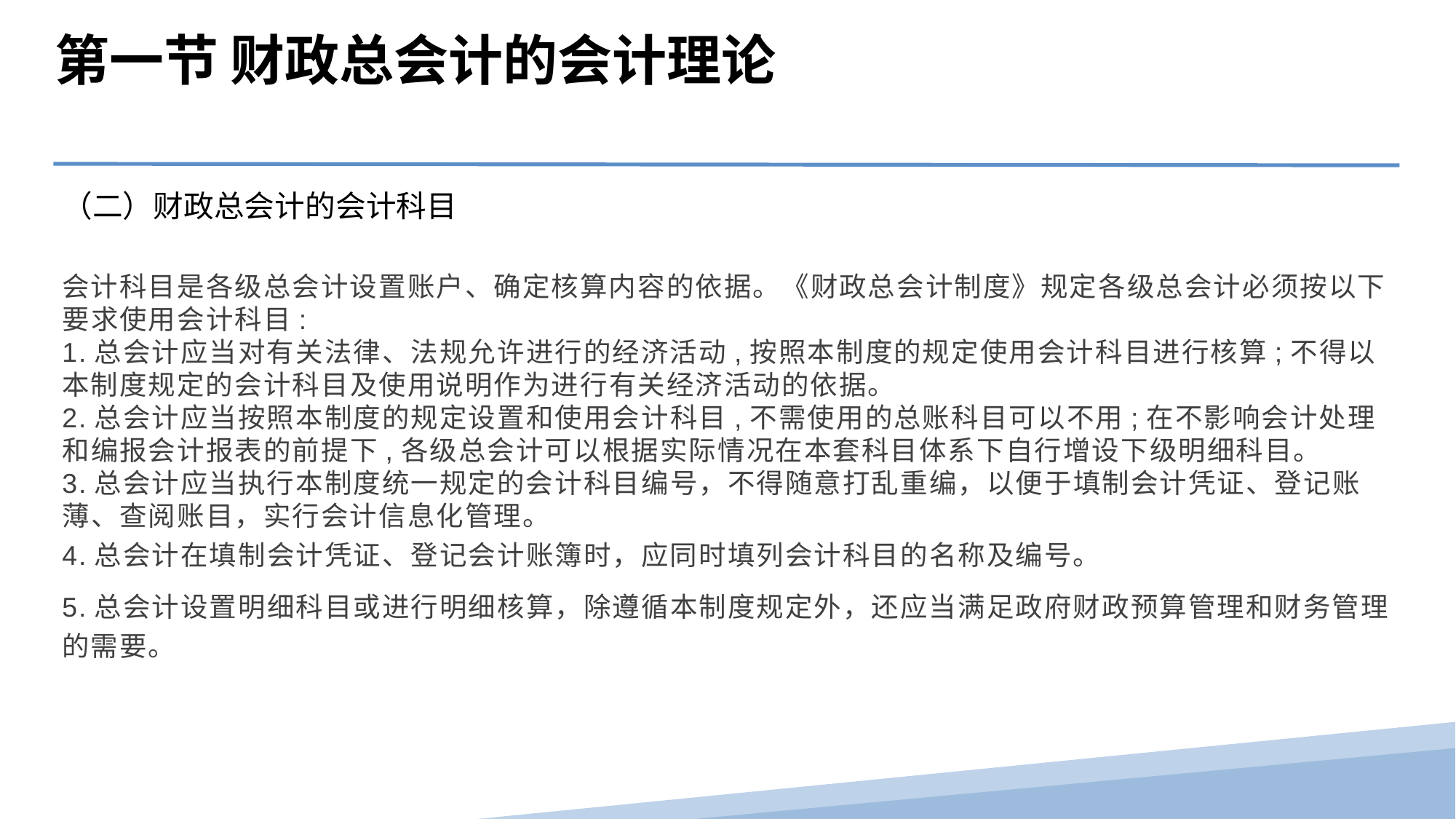

第一节 财政总会计的会计理论
（二）财政总会计的会计科目
会计科目是各级总会计设置账户、确定核算内容的依据。《财政总会计制度》规定各级总会计必须按以下要求使用会计科目:
1.总会计应当对有关法律、法规允许进行的经济活动,按照本制度的规定使用会计科目进行核算;不得以本制度规定的会计科目及使用说明作为进行有关经济活动的依据。
2.总会计应当按照本制度的规定设置和使用会计科目,不需使用的总账科目可以不用;在不影响会计处理和编报会计报表的前提下,各级总会计可以根据实际情况在本套科目体系下自行增设下级明细科目。
3.总会计应当执行本制度统一规定的会计科目编号，不得随意打乱重编，以便于填制会计凭证、登记账薄、查阅账目，实行会计信息化管理。
4.总会计在填制会计凭证、登记会计账簿时，应同时填列会计科目的名称及编号。
5.总会计设置明细科目或进行明细核算，除遵循本制度规定外，还应当满足政府财政预算管理和财务管理的需要。